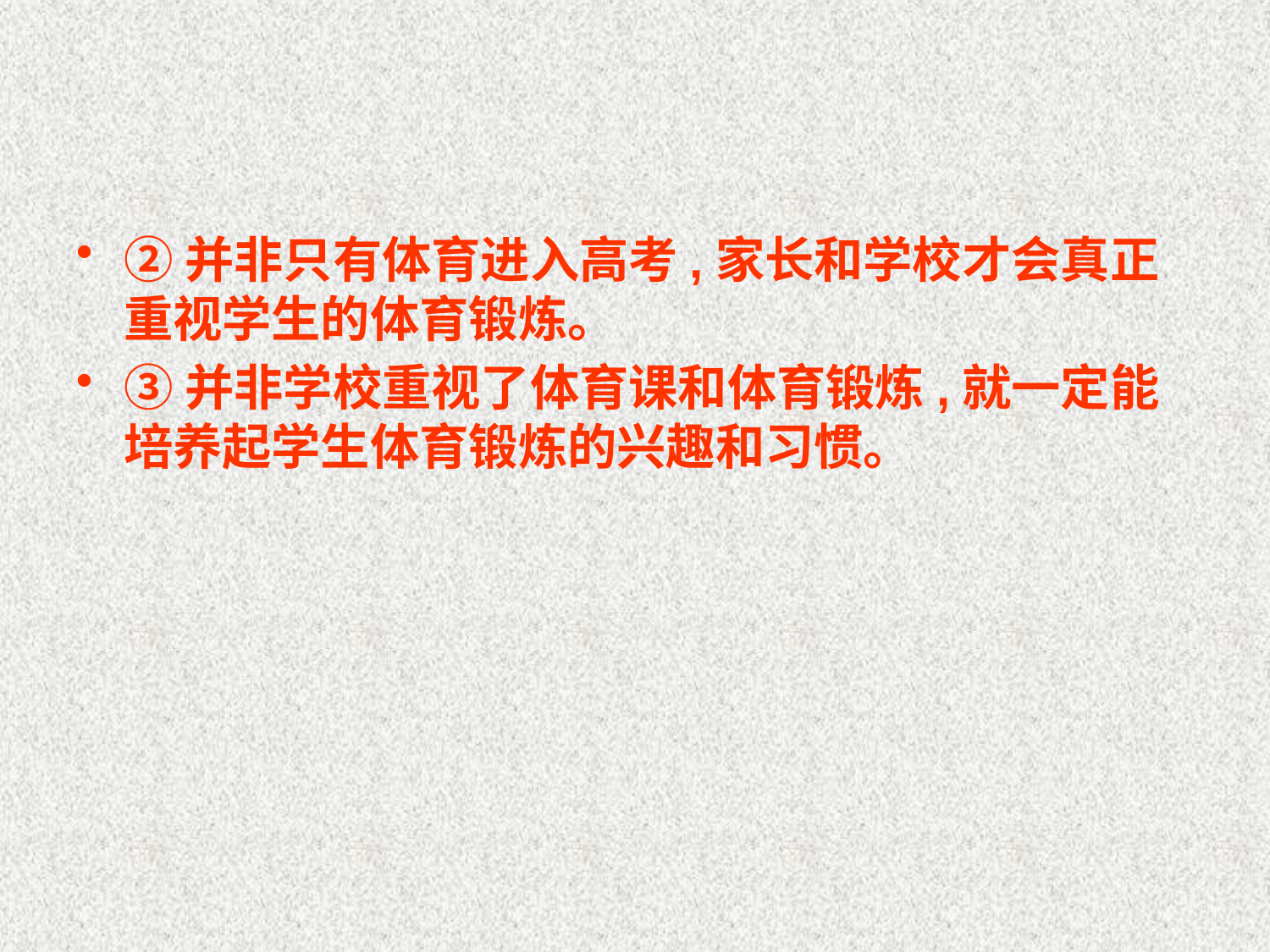

#
②并非只有体育进入高考,家长和学校才会真正重视学生的体育锻炼。
③并非学校重视了体育课和体育锻炼,就一定能培养起学生体育锻炼的兴趣和习惯。